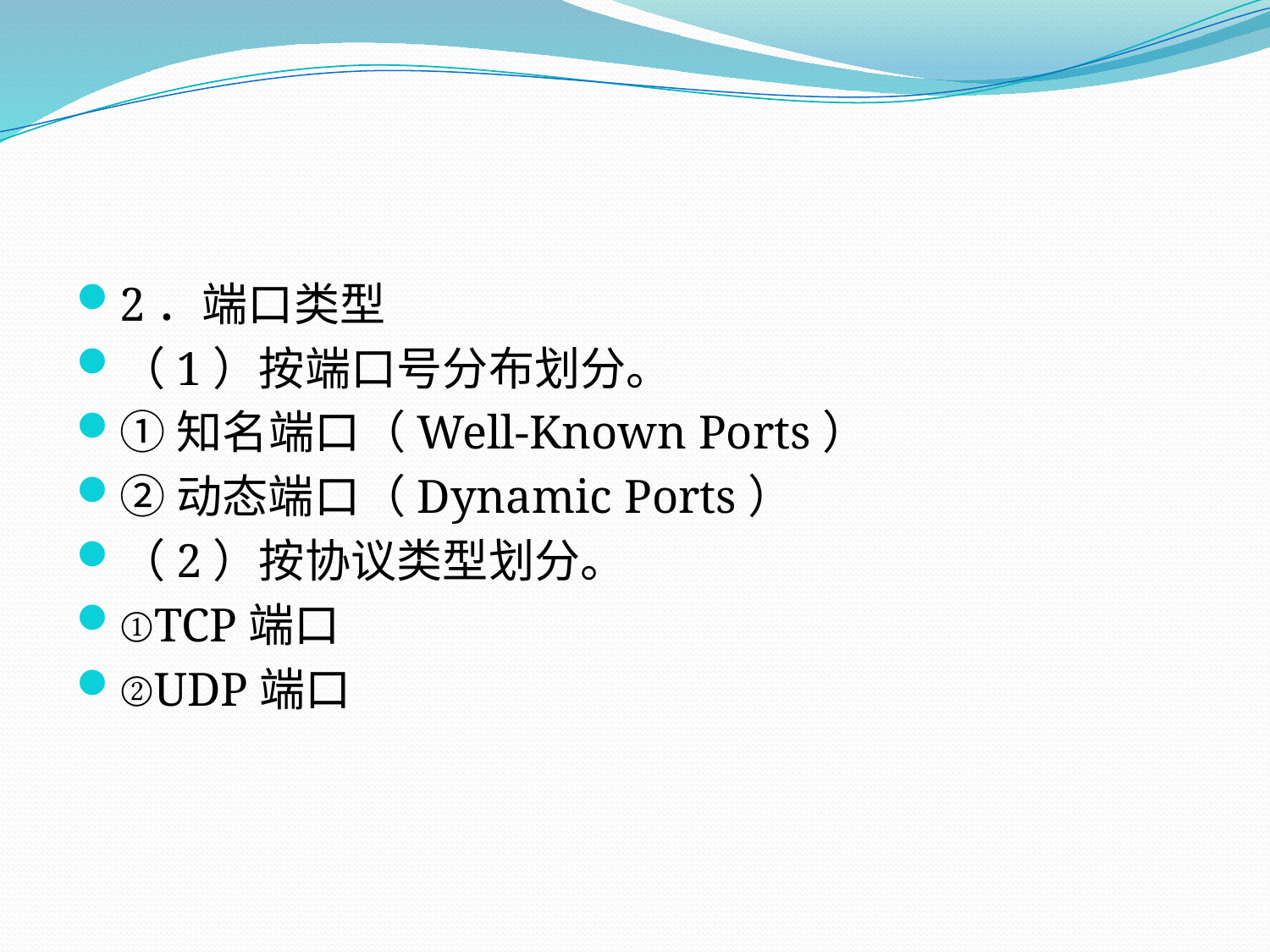

#
2．端口类型
（1）按端口号分布划分。
①知名端口（Well-Known Ports）
②动态端口（Dynamic Ports）
（2）按协议类型划分。
①TCP端口
②UDP端口